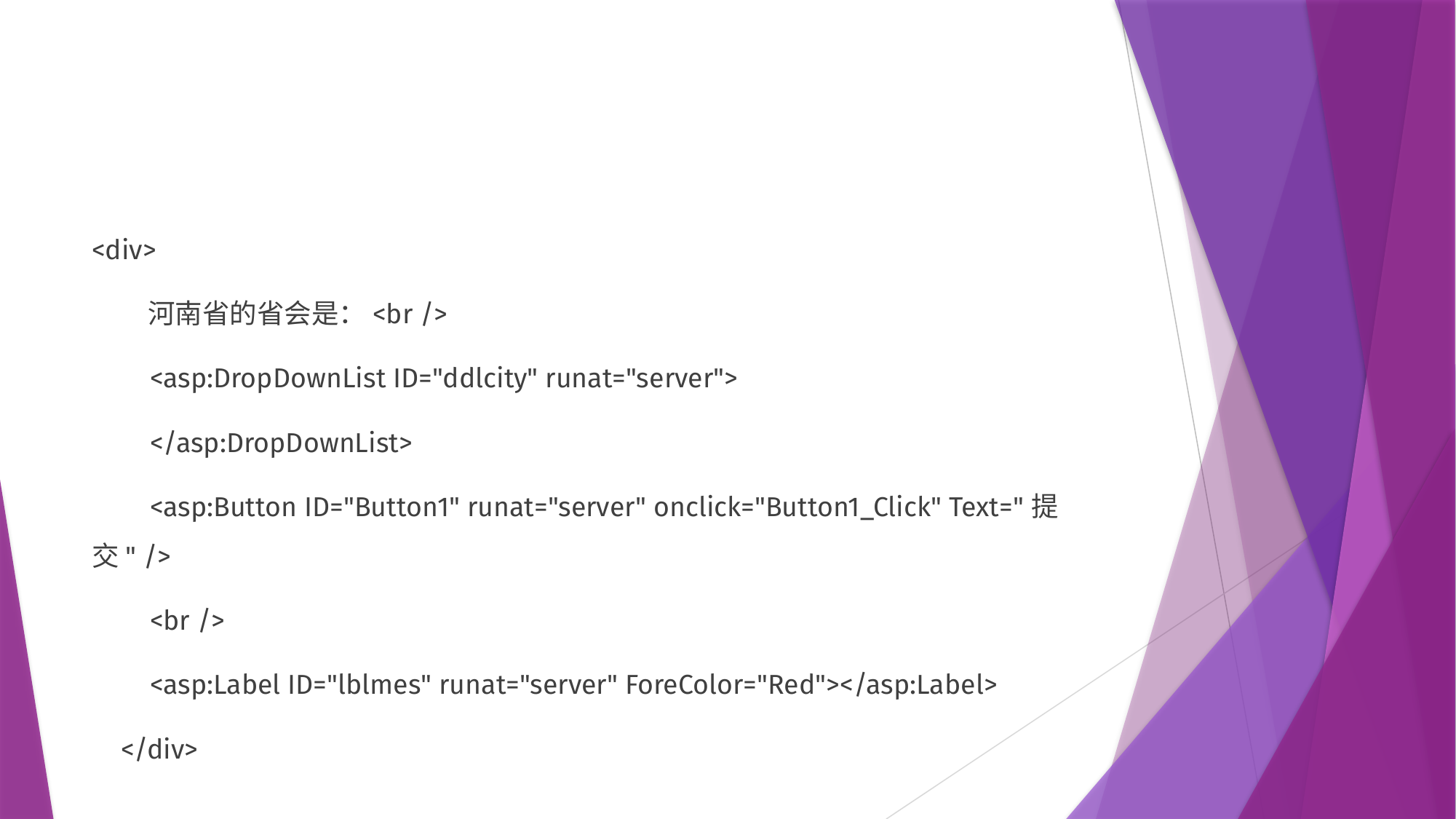

#
<div>
        河南省的省会是：<br />
        <asp:DropDownList ID="ddlcity" runat="server">
        </asp:DropDownList>
        <asp:Button ID="Button1" runat="server" onclick="Button1_Click" Text="提交" />
        <br />
        <asp:Label ID="lblmes" runat="server" ForeColor="Red"></asp:Label>
    </div>